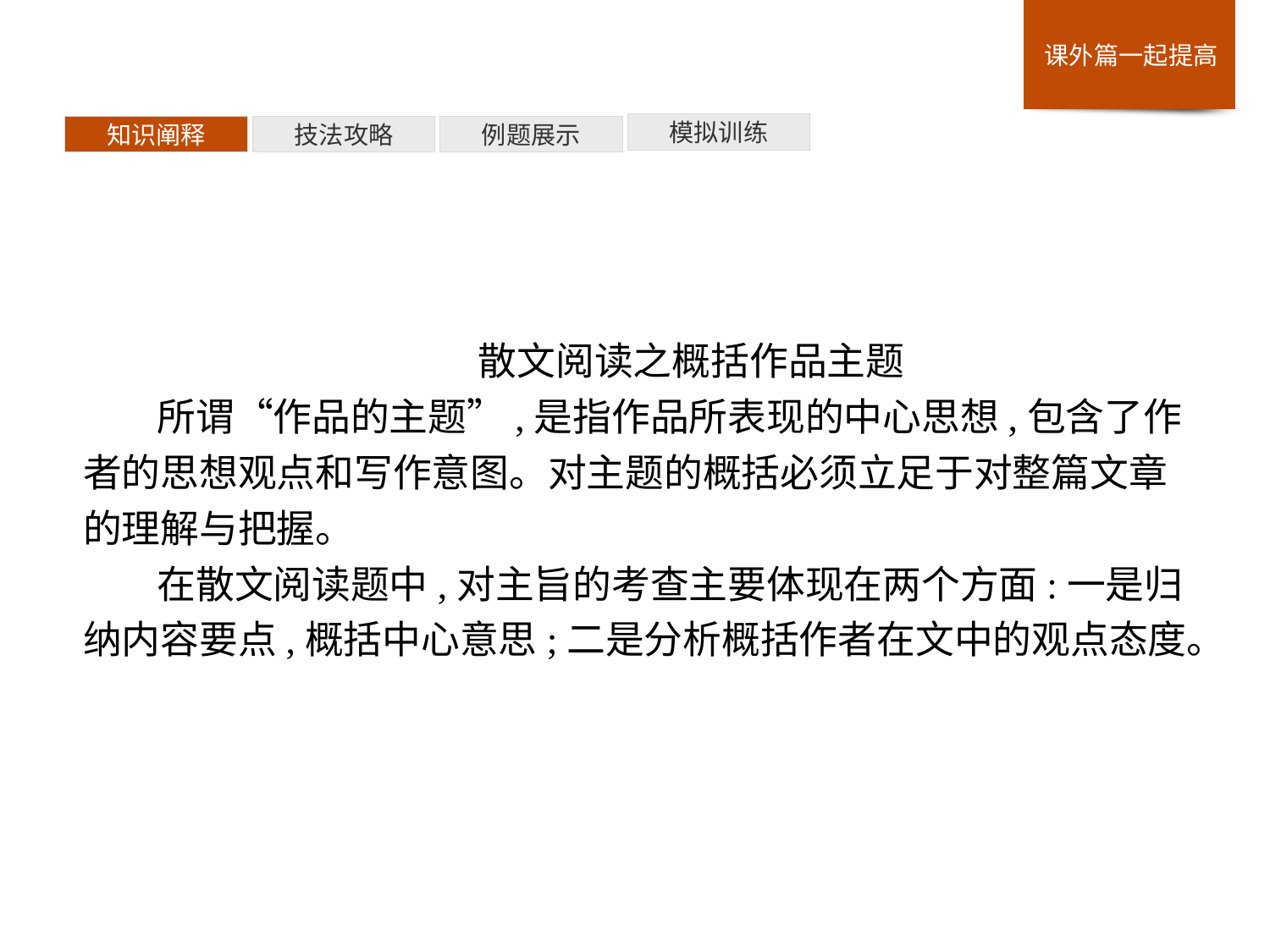

模拟训练
例题展示
技法攻略
知识阐释
散文阅读之概括作品主题
所谓“作品的主题”,是指作品所表现的中心思想,包含了作者的思想观点和写作意图。对主题的概括必须立足于对整篇文章的理解与把握。
在散文阅读题中,对主旨的考查主要体现在两个方面:一是归纳内容要点,概括中心意思;二是分析概括作者在文中的观点态度。